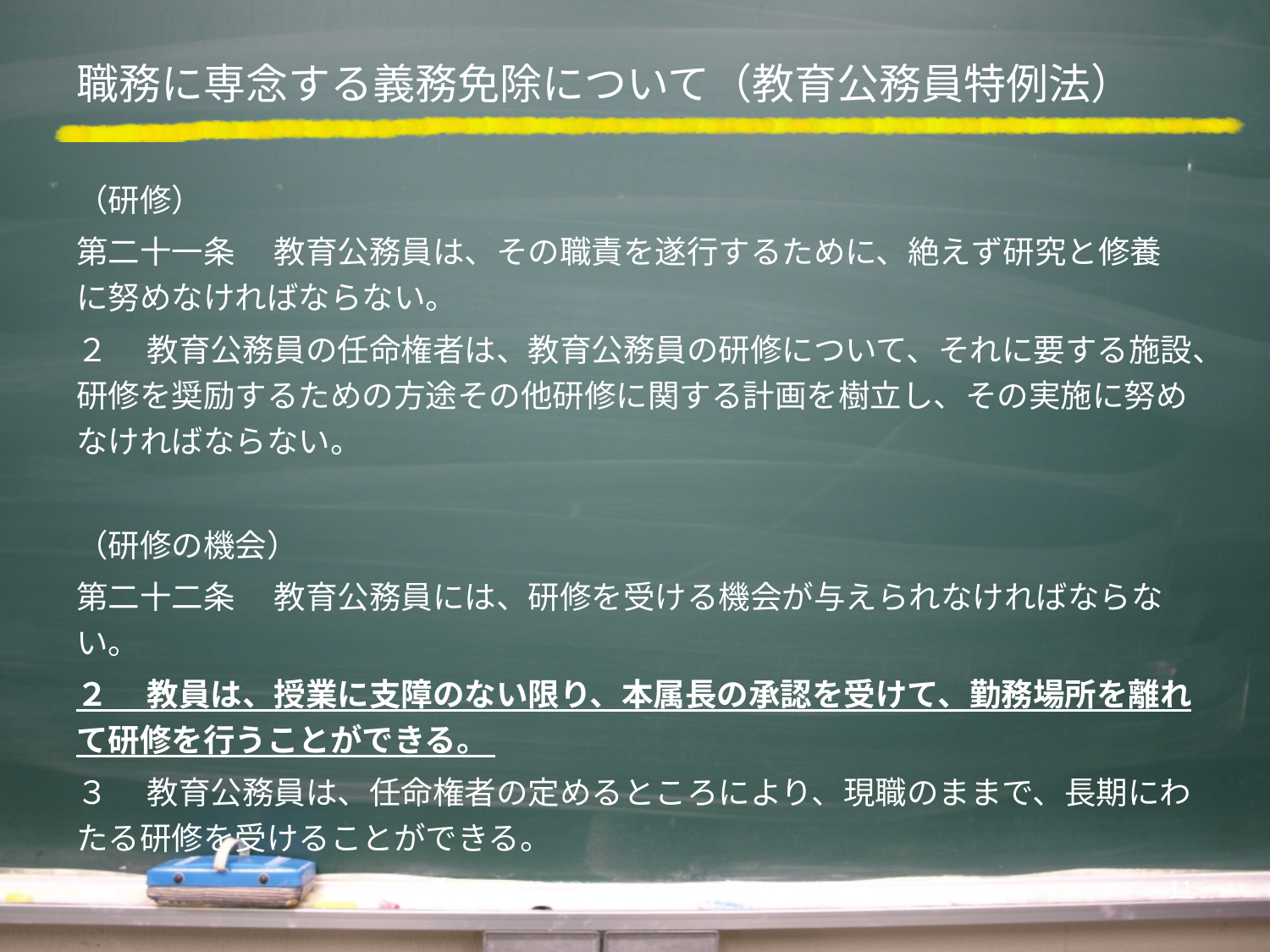

# 職務に専念する義務免除について（教育公務員特例法）
（研修）
第二十一条 　教育公務員は、その職責を遂行するために、絶えず研究と修養に努めなければならない。
２ 　教育公務員の任命権者は、教育公務員の研修について、それに要する施設、研修を奨励するための方途その他研修に関する計画を樹立し、その実施に努めなければならない。

（研修の機会）
第二十二条 　教育公務員には、研修を受ける機会が与えられなければならない。
２ 　教員は、授業に支障のない限り、本属長の承認を受けて、勤務場所を離れて研修を行うことができる。
３ 　教育公務員は、任命権者の定めるところにより、現職のままで、長期にわたる研修を受けることができる。
11